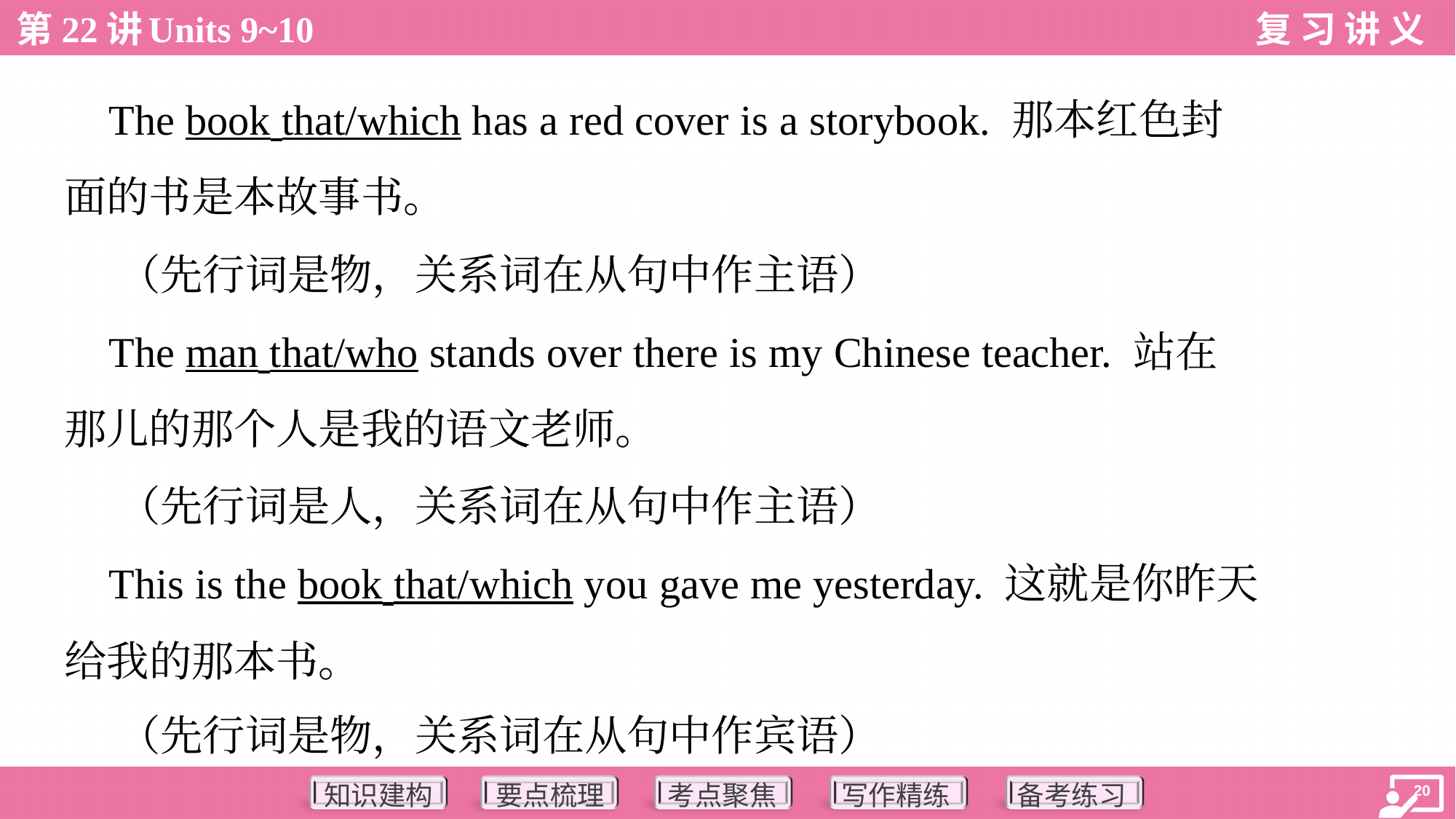

The book that/which has a red cover is a storybook. 那本红色封
面的书是本故事书。
    （先行词是物，关系词在从句中作主语）
    The man that/who stands over there is my Chinese teacher. 站在
那儿的那个人是我的语文老师。
    （先行词是人，关系词在从句中作主语）
    This is the book that/which you gave me yesterday. 这就是你昨天
给我的那本书。
    （先行词是物，关系词在从句中作宾语）